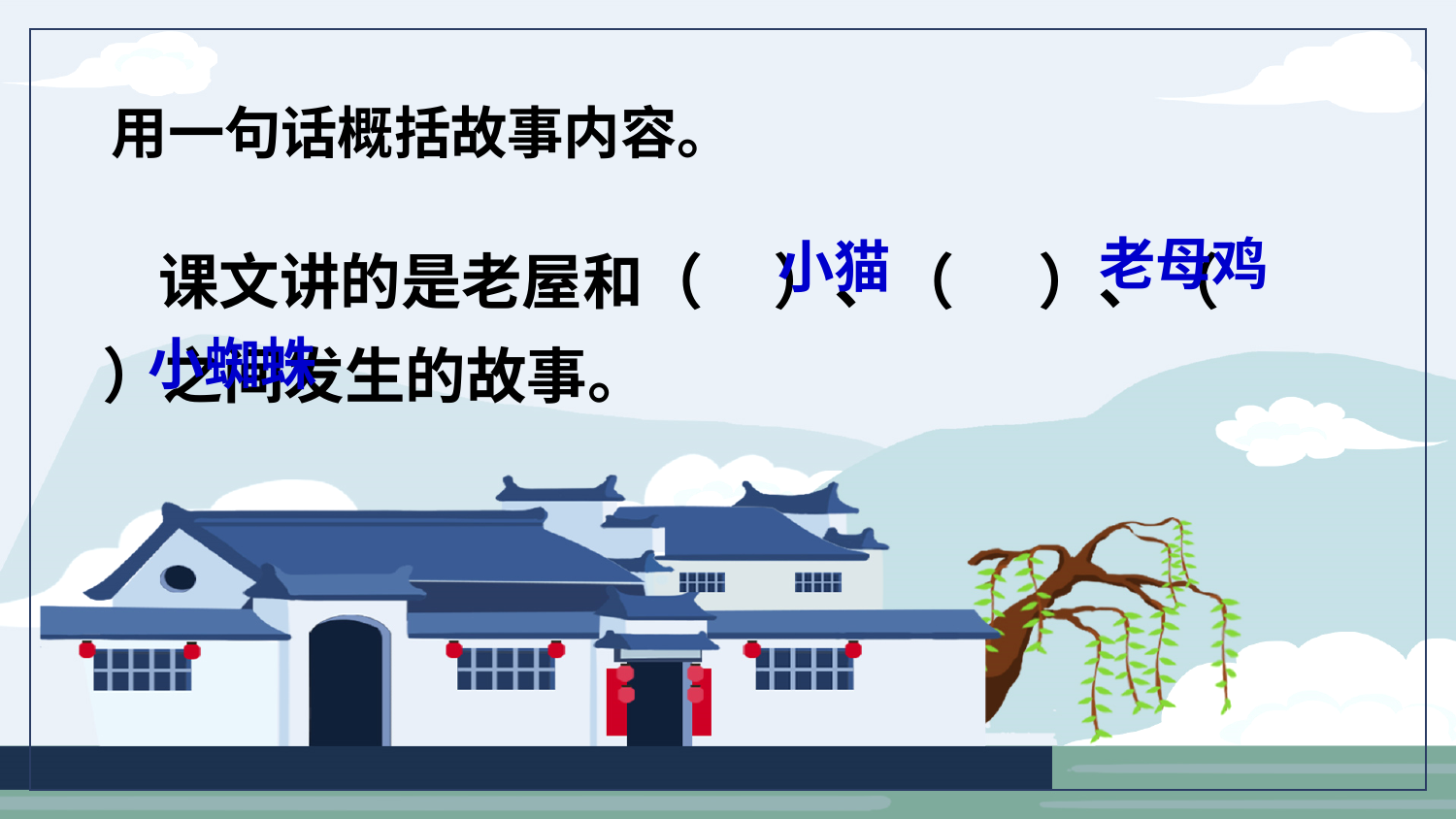

用一句话概括故事内容。
    课文讲的是老屋和（     ）、（      ）、（      ）之间发生的故事。
老母鸡
小猫
小蜘蛛